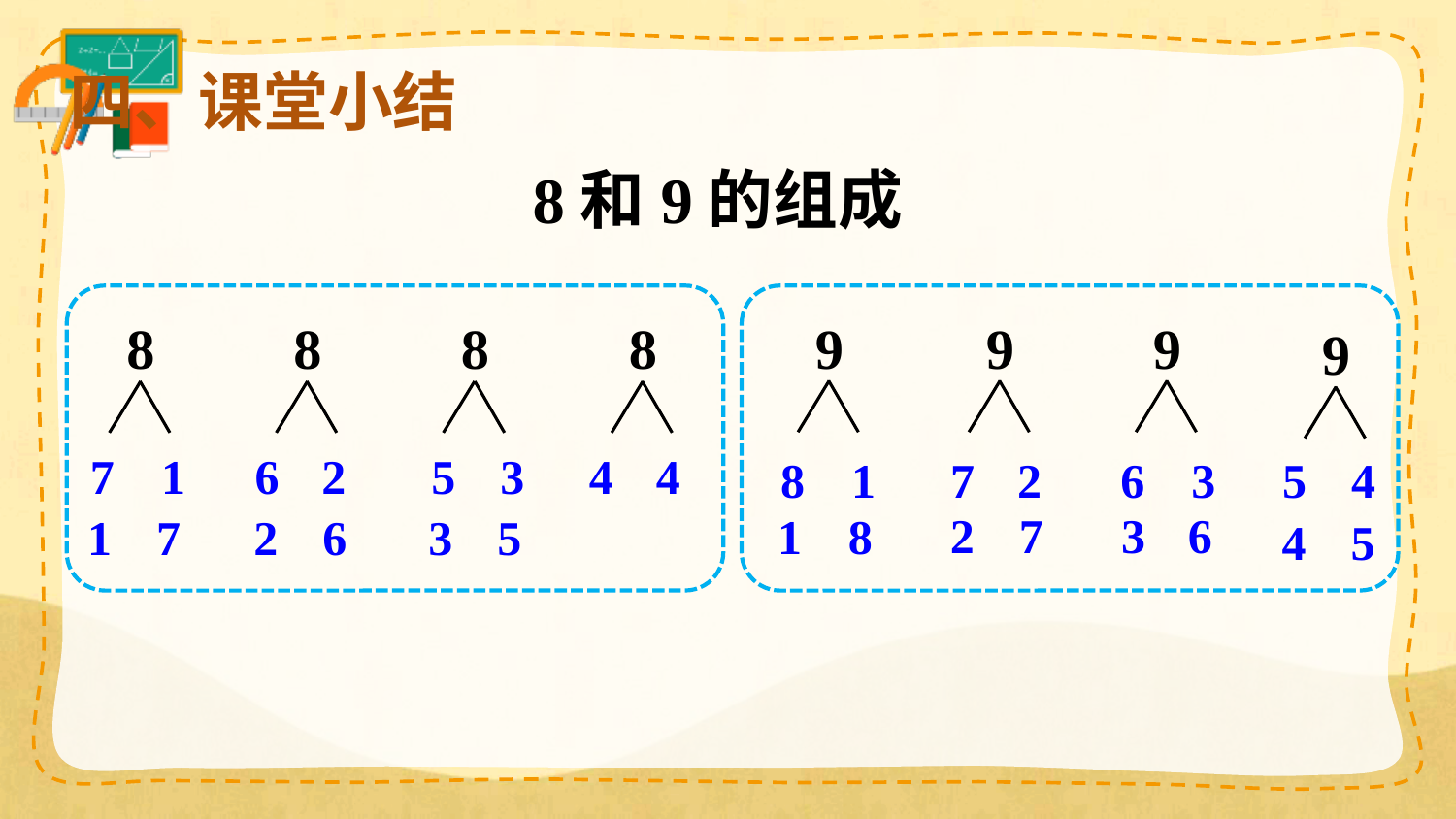

四、课堂小结
8和9的组成

8

8

8

8

7    1
6    2
5    3
4    4
2    6
1    7
3    5
9

9

9

9

8    1
7    2
6    3
5    4
3    6
2    7
1    8
4    5